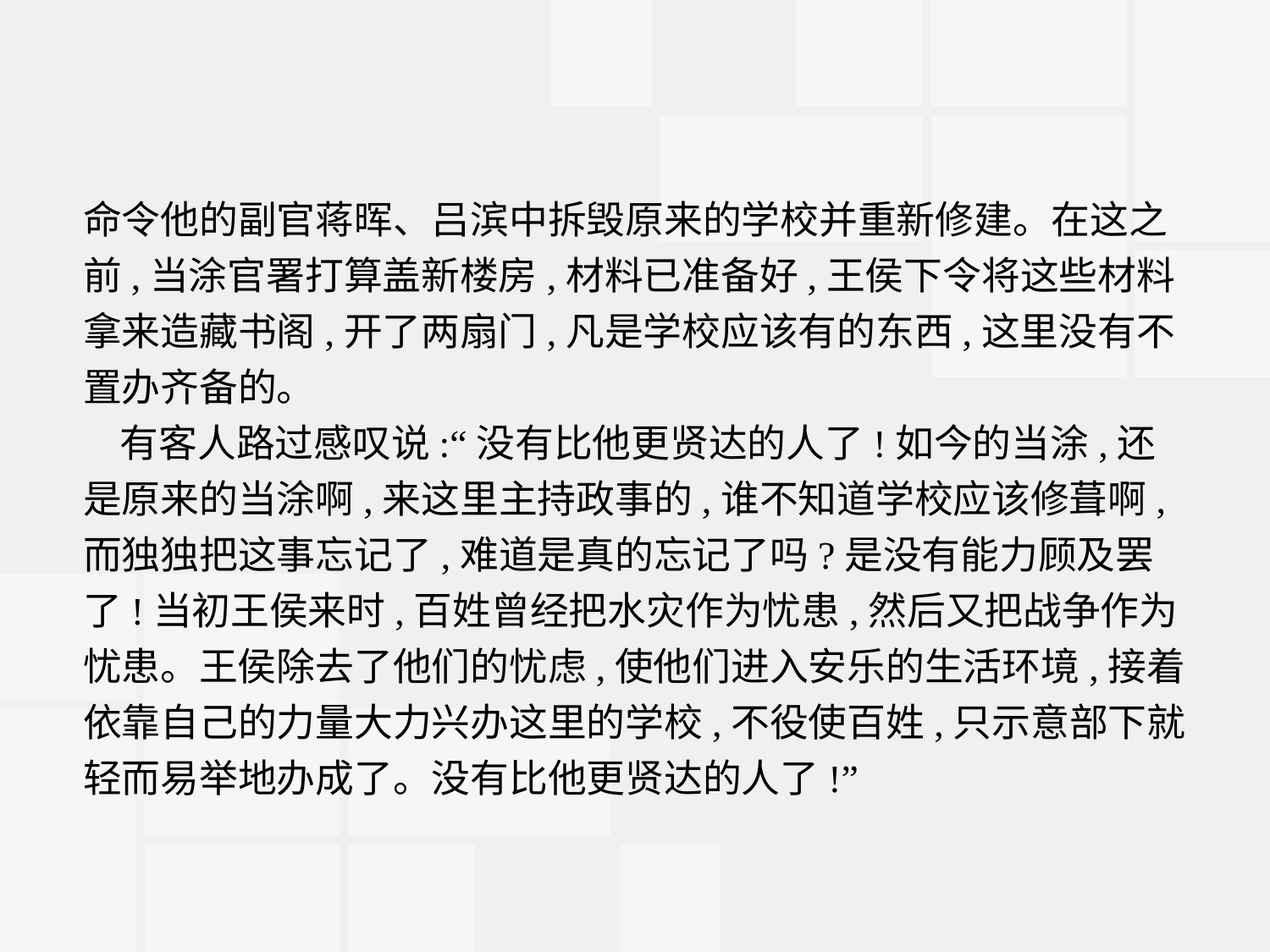

命令他的副官蒋晖、吕滨中拆毁原来的学校并重新修建。在这之前,当涂官署打算盖新楼房,材料已准备好,王侯下令将这些材料拿来造藏书阁,开了两扇门,凡是学校应该有的东西,这里没有不置办齐备的。
有客人路过感叹说:“没有比他更贤达的人了!如今的当涂,还是原来的当涂啊,来这里主持政事的,谁不知道学校应该修葺啊,而独独把这事忘记了,难道是真的忘记了吗?是没有能力顾及罢了!当初王侯来时,百姓曾经把水灾作为忧患,然后又把战争作为忧患。王侯除去了他们的忧虑,使他们进入安乐的生活环境,接着依靠自己的力量大力兴办这里的学校,不役使百姓,只示意部下就轻而易举地办成了。没有比他更贤达的人了!”